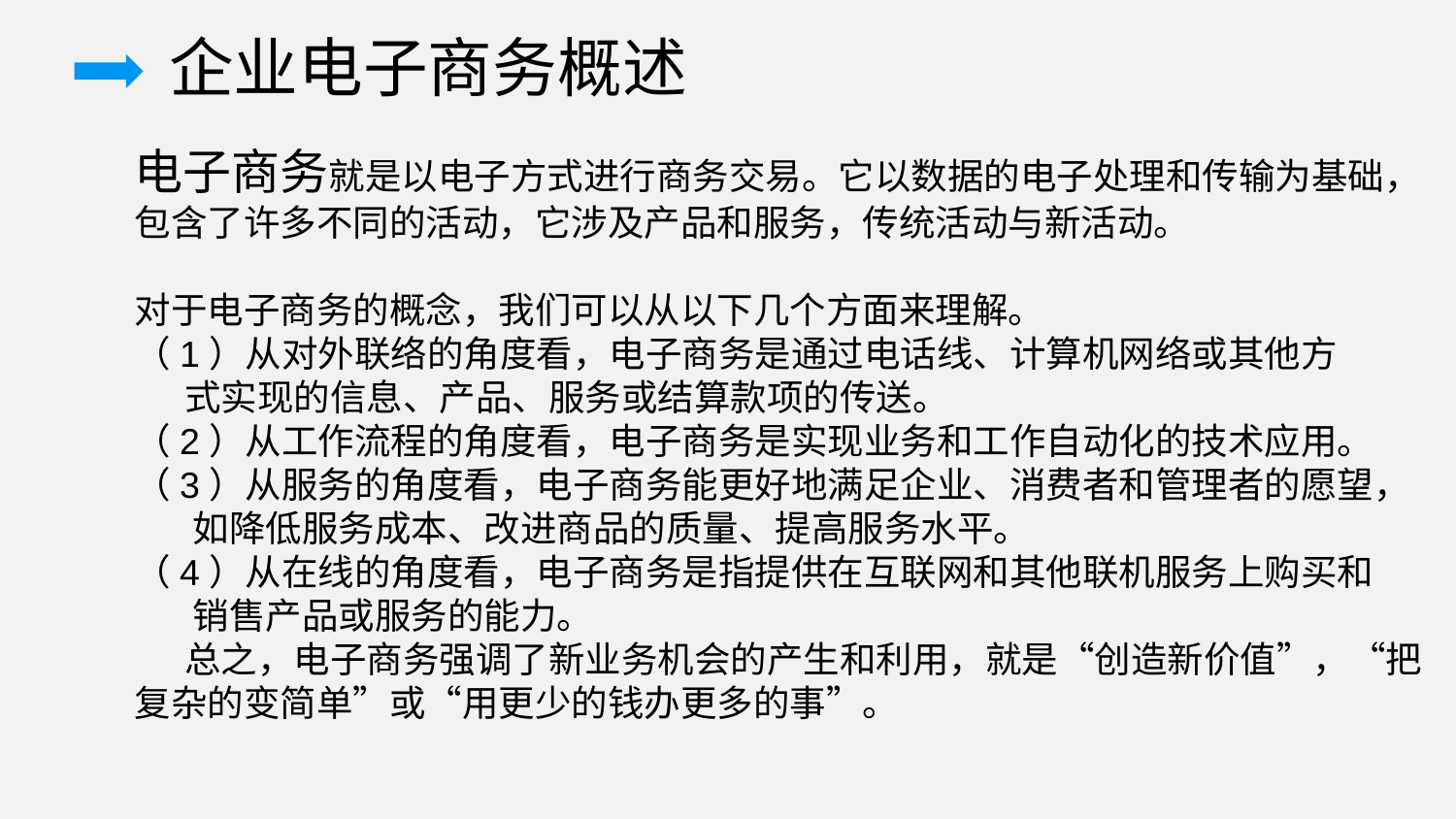

企业电子商务概述
电子商务就是以电子方式进行商务交易。它以数据的电子处理和传输为基础，包含了许多不同的活动，它涉及产品和服务，传统活动与新活动。

对于电子商务的概念，我们可以从以下几个方面来理解。
（1）从对外联络的角度看，电子商务是通过电话线、计算机网络或其他方
     式实现的信息、产品、服务或结算款项的传送。
（2）从工作流程的角度看，电子商务是实现业务和工作自动化的技术应用。
（3）从服务的角度看，电子商务能更好地满足企业、消费者和管理者的愿望，
      如降低服务成本、改进商品的质量、提高服务水平。
（4）从在线的角度看，电子商务是指提供在互联网和其他联机服务上购买和
      销售产品或服务的能力。
     总之，电子商务强调了新业务机会的产生和利用，就是“创造新价值”，“把复杂的变简单”或“用更少的钱办更多的事”。